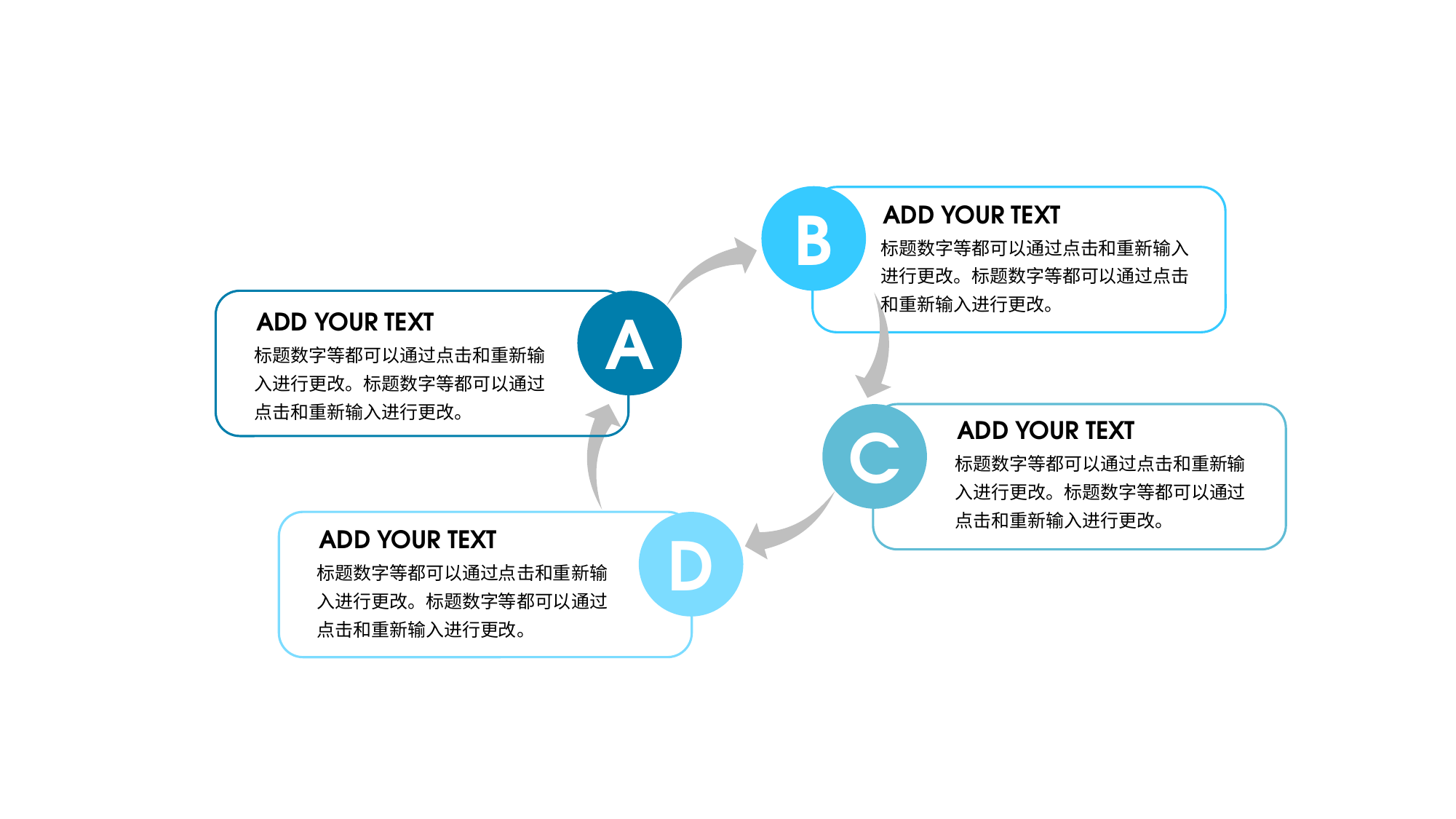

B

ADD YOUR TEXT

标题数字等都可以通过点击和重新输入进行更改。标题数字等都可以通过点击和重新输入进行更改。

A

ADD YOUR TEXT
标题数字等都可以通过点击和重新输入进行更改。标题数字等都可以通过点击和重新输入进行更改。

C

ADD YOUR TEXT
标题数字等都可以通过点击和重新输入进行更改。标题数字等都可以通过点击和重新输入进行更改。

D
ADD YOUR TEXT
标题数字等都可以通过点击和重新输入进行更改。标题数字等都可以通过点击和重新输入进行更改。